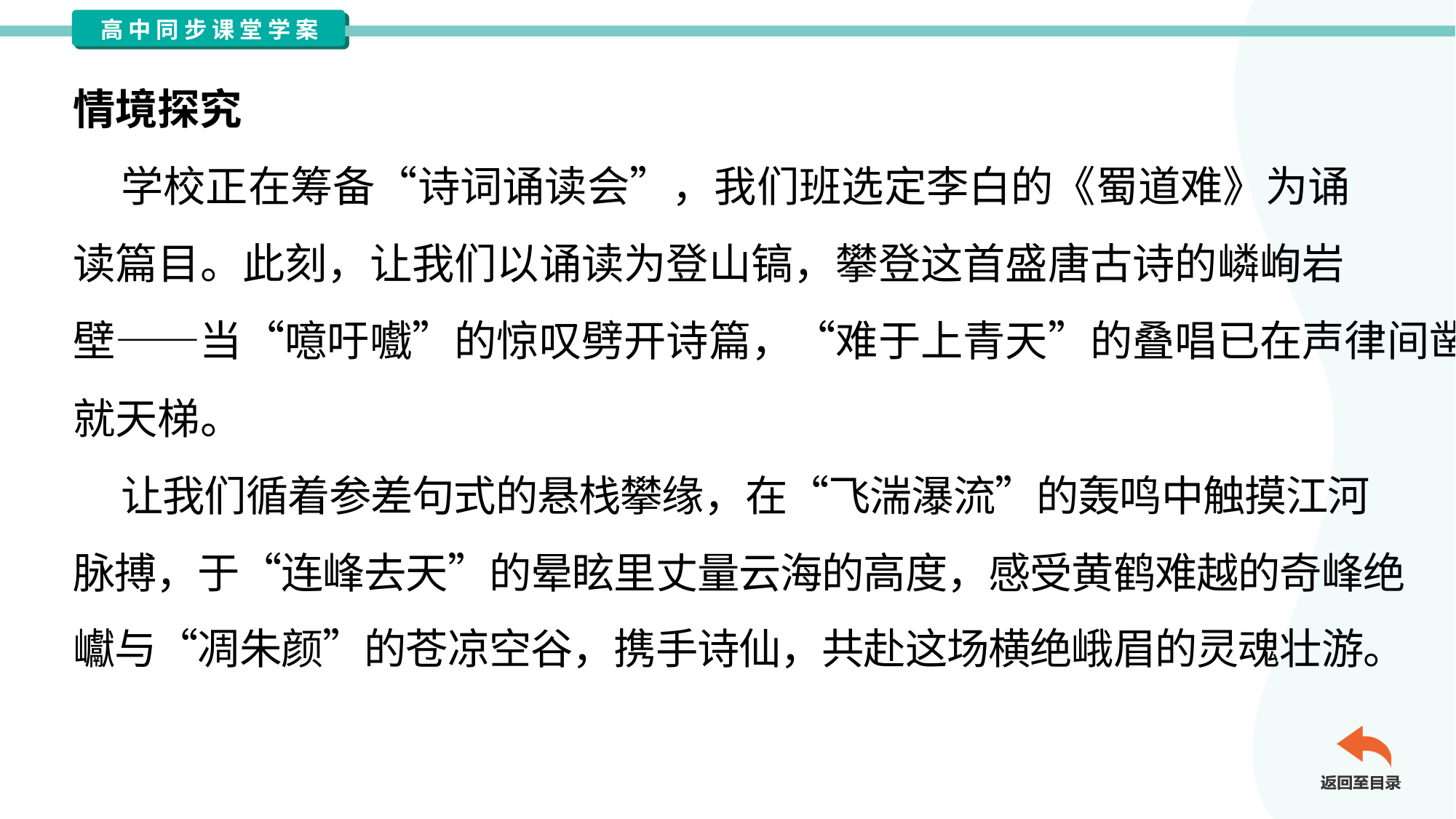

情境探究
    学校正在筹备“诗词诵读会”，我们班选定李白的《蜀道难》为诵
读篇目。此刻，让我们以诵读为登山镐，攀登这首盛唐古诗的嶙峋岩
壁——当“噫吁嚱”的惊叹劈开诗篇，“难于上青天”的叠唱已在声律间凿
就天梯。
    让我们循着参差句式的悬栈攀缘，在“飞湍瀑流”的轰鸣中触摸江河
脉搏，于“连峰去天”的晕眩里丈量云海的高度，感受黄鹤难越的奇峰绝
巘与“凋朱颜”的苍凉空谷，携手诗仙，共赴这场横绝峨眉的灵魂壮游。